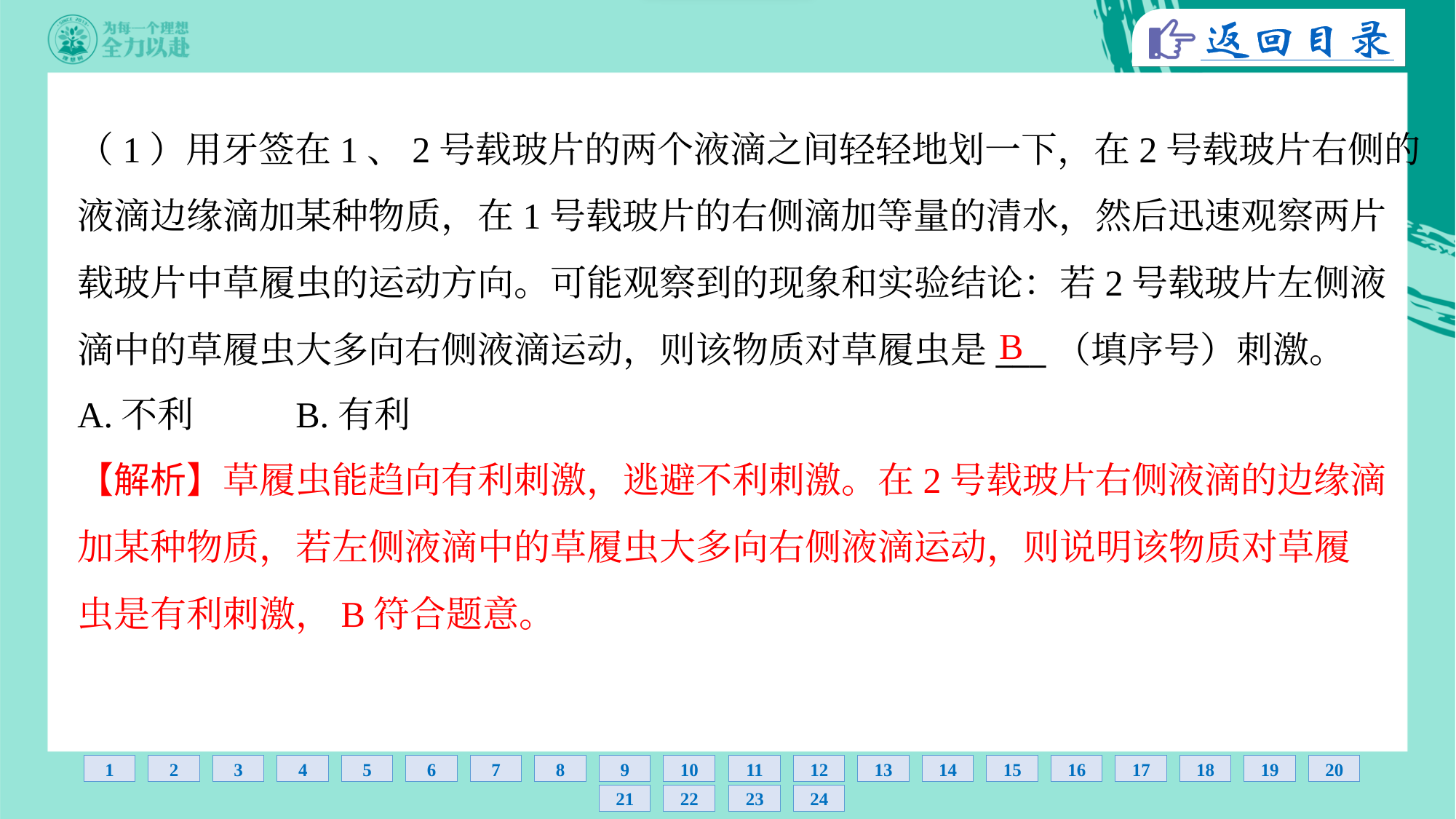

（1）用牙签在1、2号载玻片的两个液滴之间轻轻地划一下，在2号载玻片右侧的
液滴边缘滴加某种物质，在1号载玻片的右侧滴加等量的清水，然后迅速观察两片
载玻片中草履虫的运动方向。可能观察到的现象和实验结论：若2号载玻片左侧液
滴中的草履虫大多向右侧液滴运动，则该物质对草履虫是___（填序号）刺激。
B
A.不利	B.有利
【解析】草履虫能趋向有利刺激，逃避不利刺激。在2号载玻片右侧液滴的边缘滴
加某种物质，若左侧液滴中的草履虫大多向右侧液滴运动，则说明该物质对草履
虫是有利刺激，B符合题意。